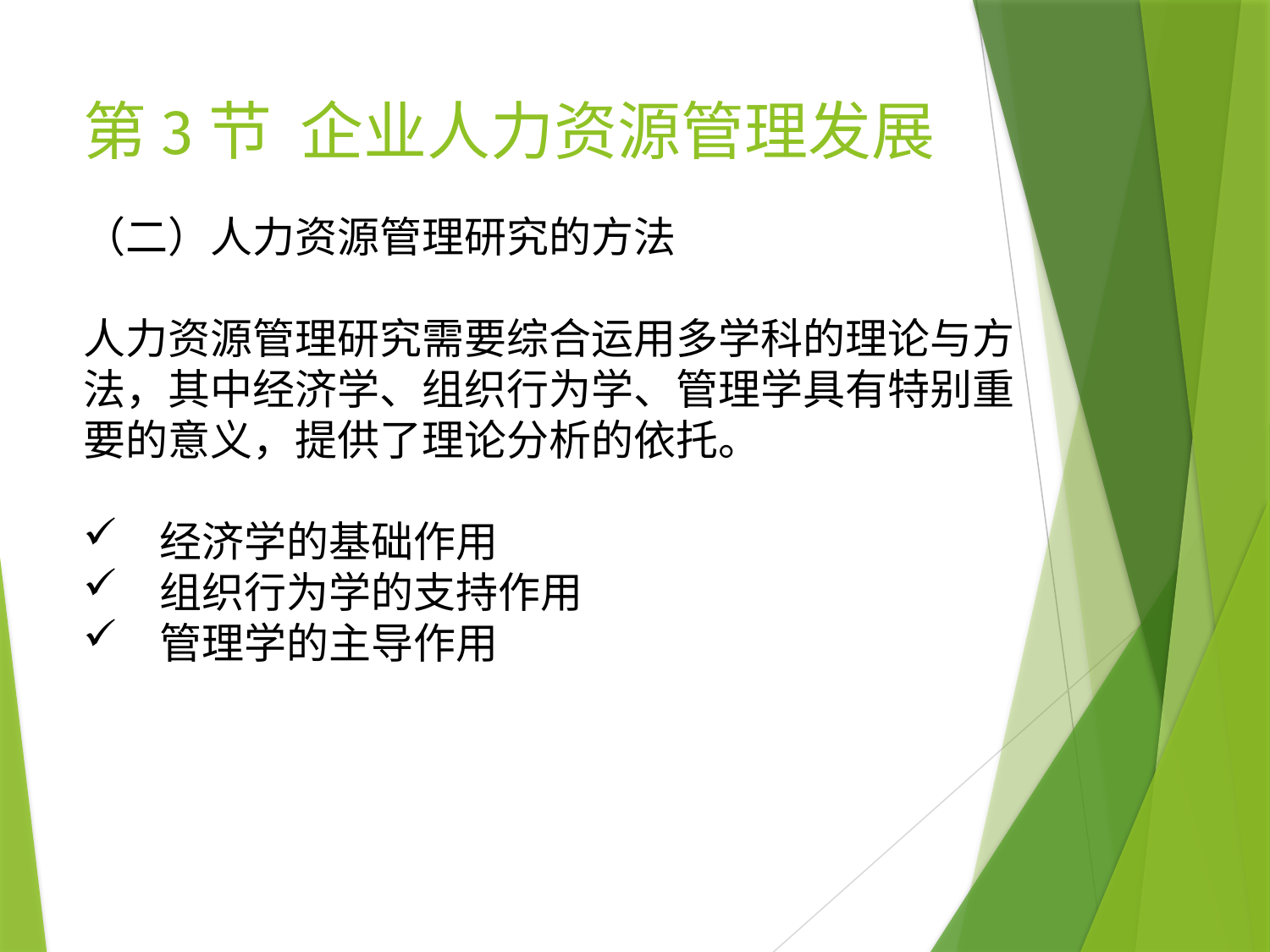

# 第3节  企业人力资源管理发展
（二）人力资源管理研究的方法

人力资源管理研究需要综合运用多学科的理论与方法，其中经济学、组织行为学、管理学具有特别重要的意义，提供了理论分析的依托。

  经济学的基础作用
  组织行为学的支持作用
  管理学的主导作用